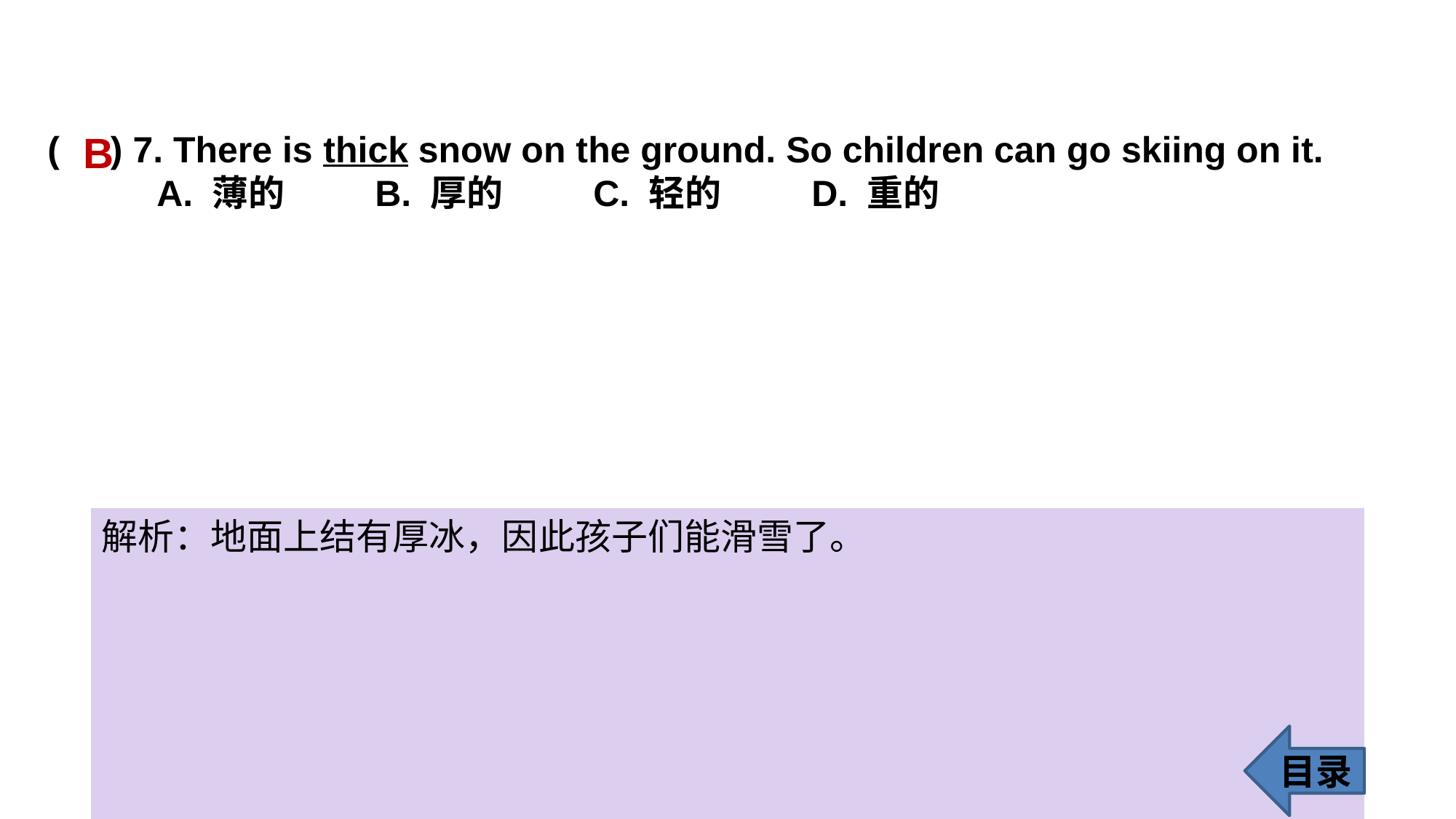

B
(     ) 7. There is thick snow on the ground. So children can go skiing on it.
	A. 薄的 	B. 厚的 	C. 轻的 	D. 重的
解析：地面上结有厚冰，因此孩子们能滑雪了。

目录
13